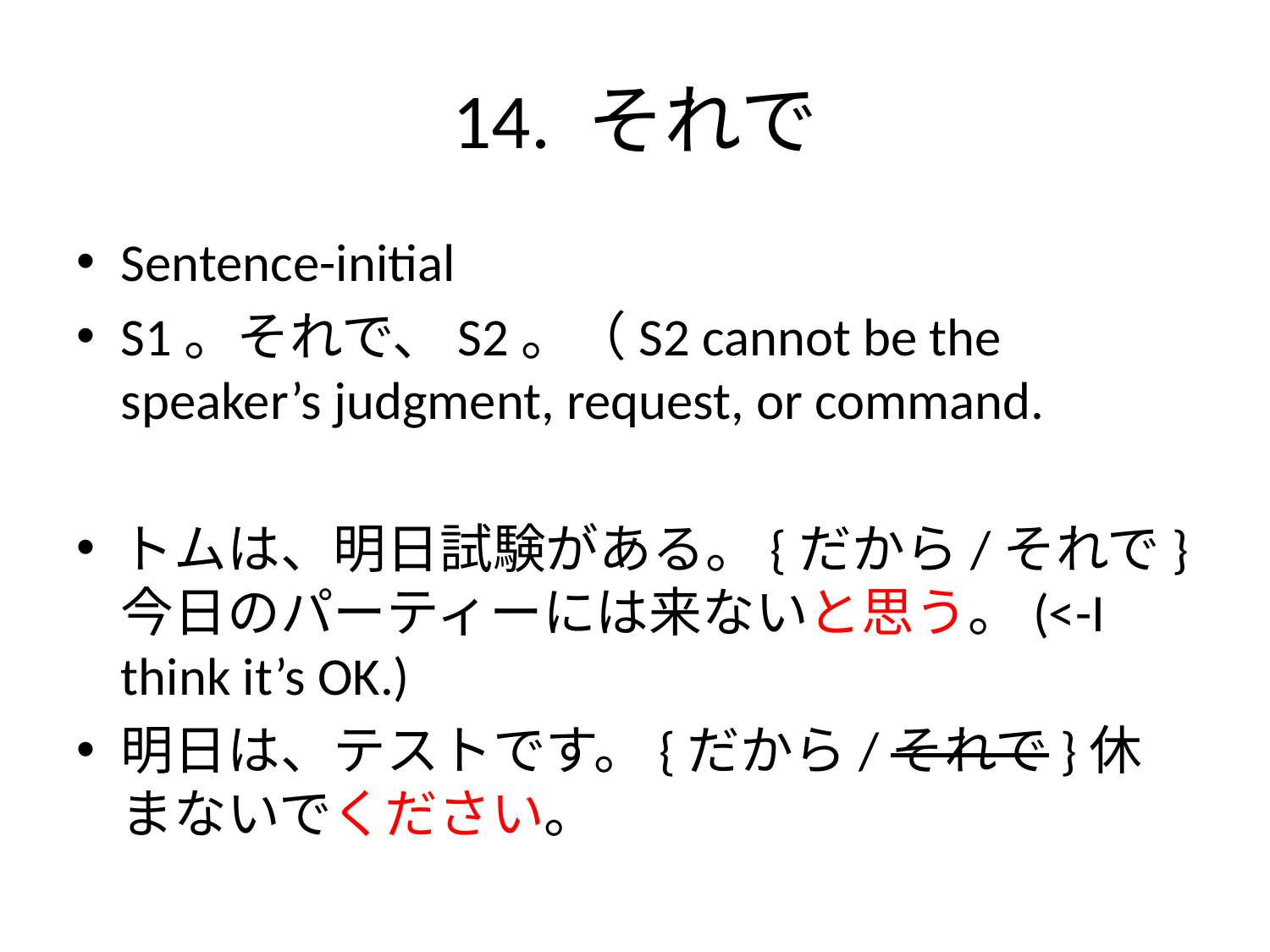

# 14. それで
Sentence-initial
S1。それで、S2。（S2 cannot be the speaker’s judgment, request, or command.

トムは、明日試験がある。{だから/それで}今日のパーティーには来ないと思う。(<-I think it’s OK.)
明日は、テストです。{だから/それで}休まないでください。